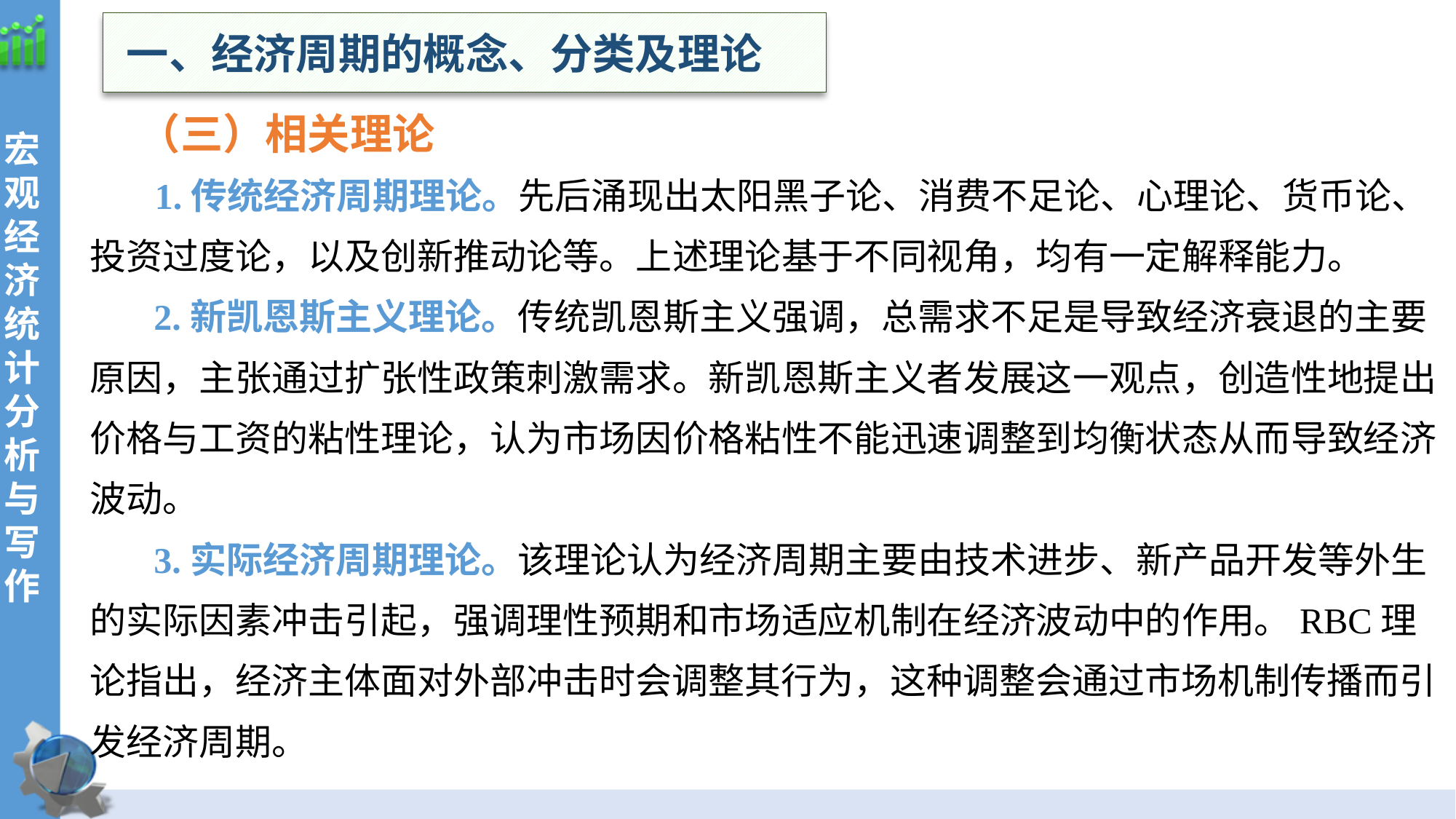

一、经济周期的概念、分类及理论
（三）相关理论
       1.传统经济周期理论。先后涌现出太阳黑子论、消费不足论、心理论、货币论、投资过度论，以及创新推动论等。上述理论基于不同视角，均有一定解释能力。
       2.新凯恩斯主义理论。传统凯恩斯主义强调，总需求不足是导致经济衰退的主要原因，主张通过扩张性政策刺激需求。新凯恩斯主义者发展这一观点，创造性地提出价格与工资的粘性理论，认为市场因价格粘性不能迅速调整到均衡状态从而导致经济波动。
       3.实际经济周期理论。该理论认为经济周期主要由技术进步、新产品开发等外生的实际因素冲击引起，强调理性预期和市场适应机制在经济波动中的作用。RBC理论指出，经济主体面对外部冲击时会调整其行为，这种调整会通过市场机制传播而引发经济周期。

6